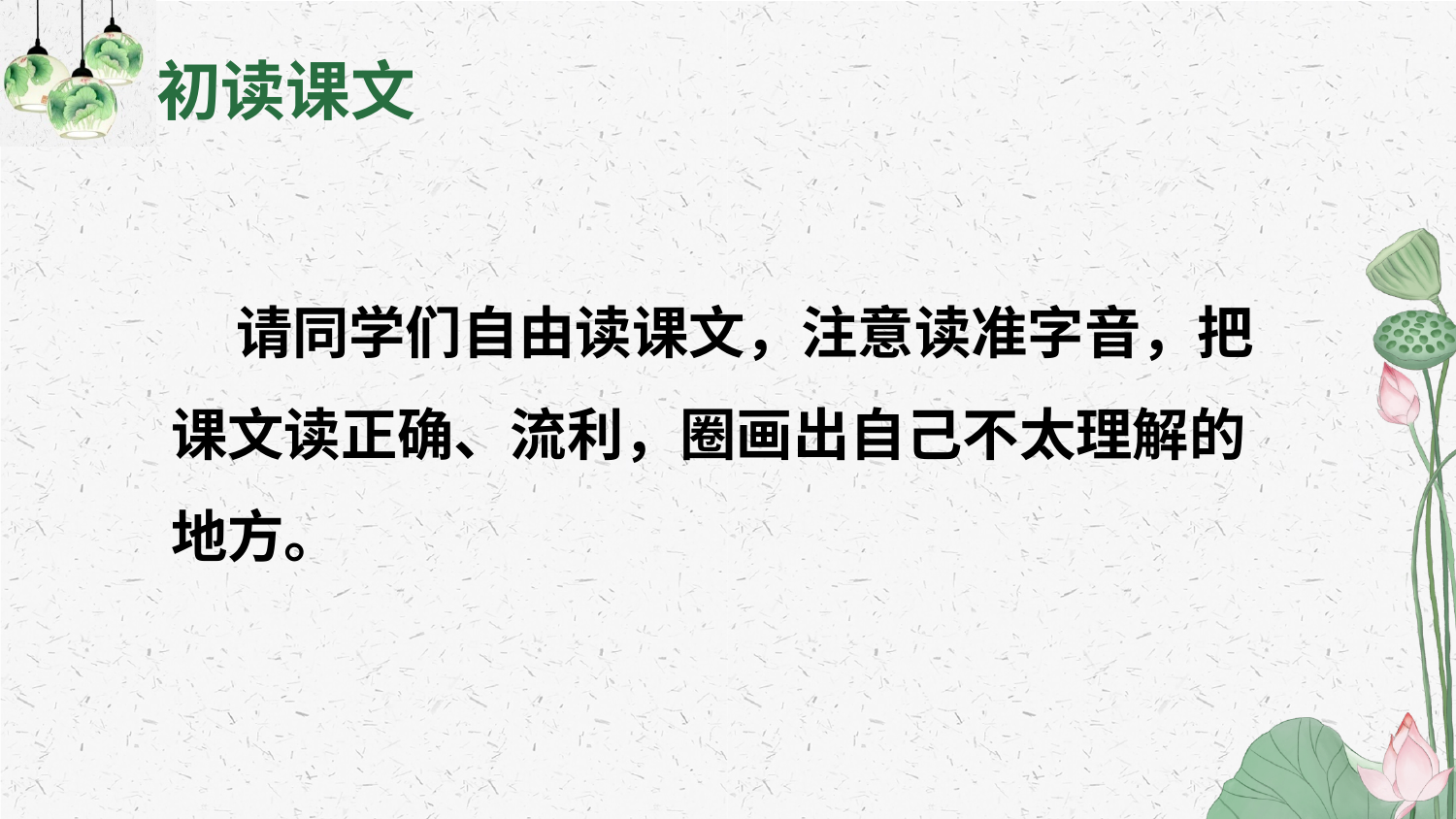

初读课文
    请同学们自由读课文，注意读准字音，把课文读正确、流利，圈画出自己不太理解的地方。